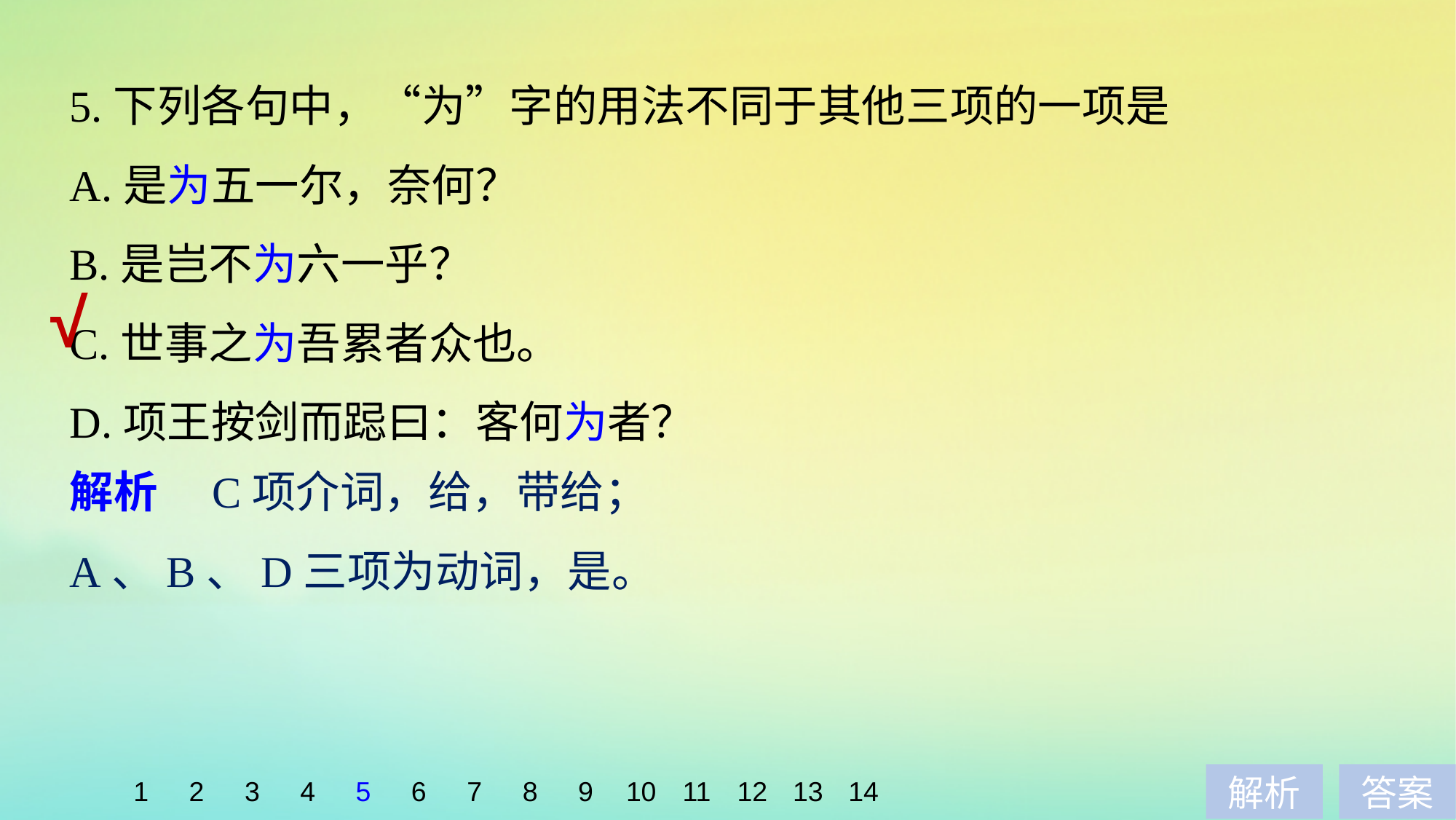

5.下列各句中，“为”字的用法不同于其他三项的一项是
A.是为五一尔，奈何？
B.是岂不为六一乎？
C.世事之为吾累者众也。
D.项王按剑而跽曰：客何为者？
√
解析　C项介词，给，带给；
A、B、D三项为动词，是。
1
2
3
4
5
6
7
8
9
10
11
12
13
14
解析
答案